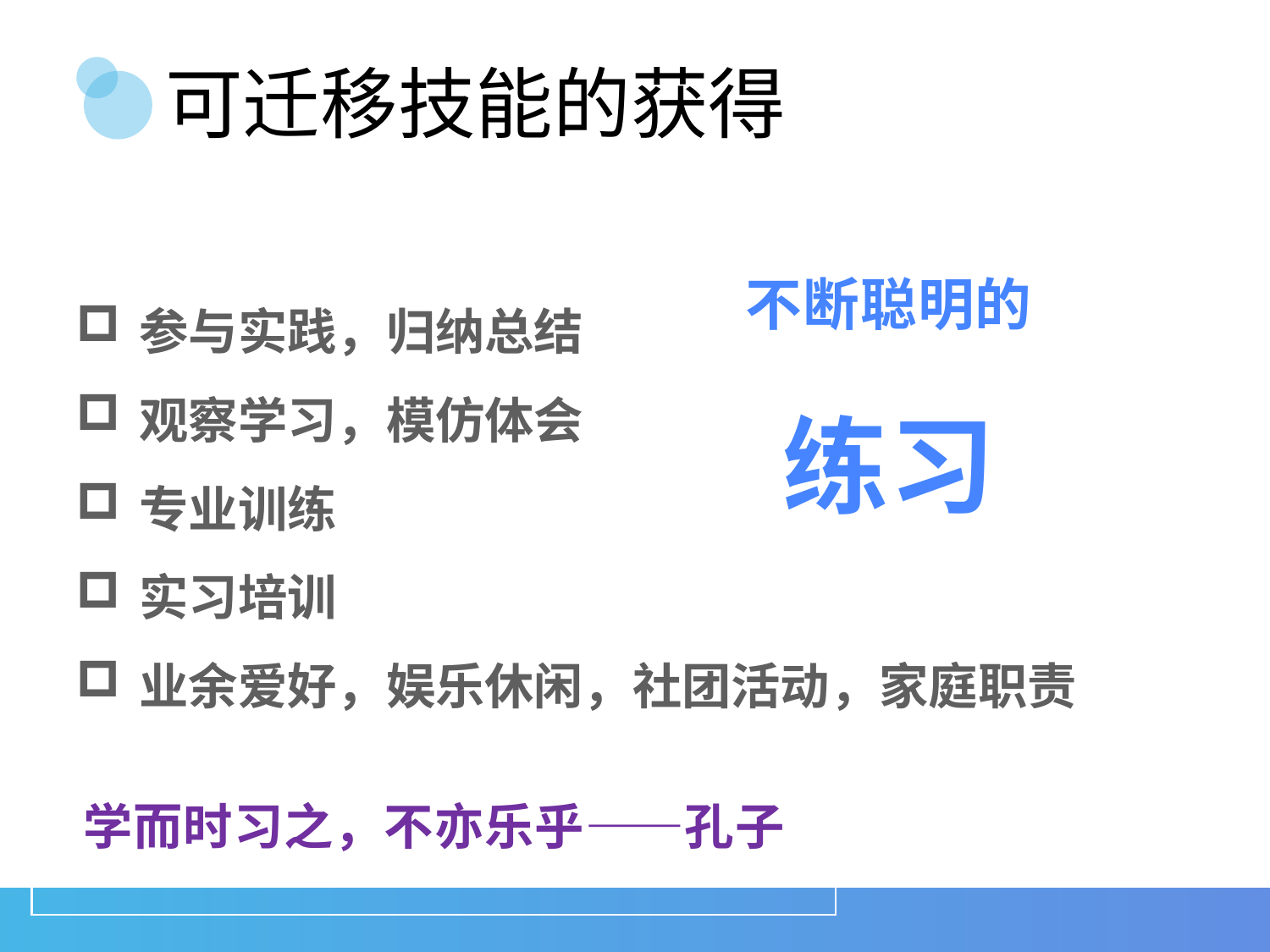

# 可迁移技能的获得
参与实践，归纳总结
观察学习，模仿体会
专业训练
实习培训
业余爱好，娱乐休闲，社团活动，家庭职责
不断聪明的
练习
学而时习之，不亦乐乎——孔子